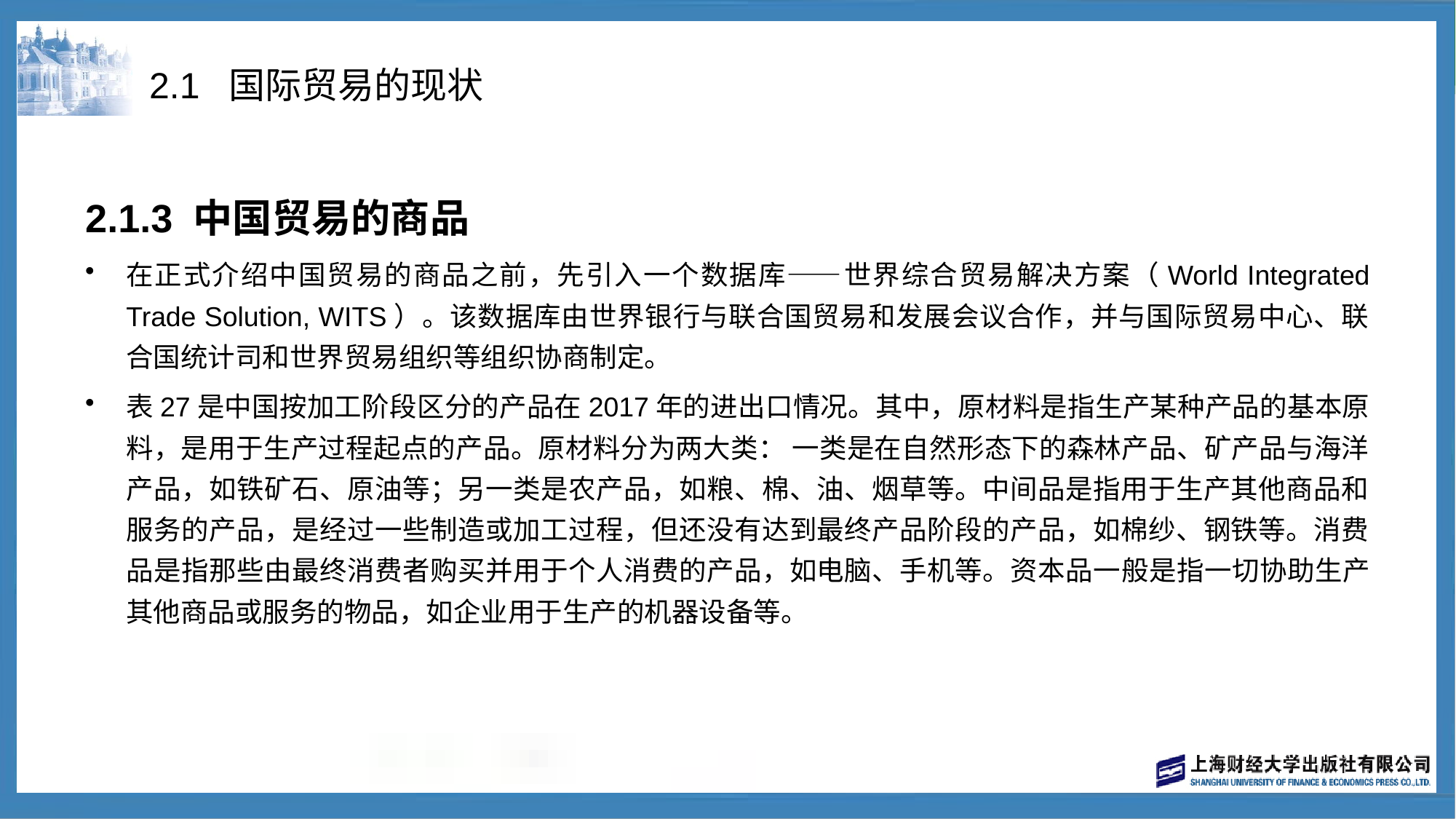

# 2.1  国际贸易的现状
2.1.3 中国贸易的商品
在正式介绍中国贸易的商品之前，先引入一个数据库——世界综合贸易解决方案（World Integrated Trade Solution, WITS）。该数据库由世界银行与联合国贸易和发展会议合作，并与国际贸易中心、联合国统计司和世界贸易组织等组织协商制定。
表27是中国按加工阶段区分的产品在2017年的进出口情况。其中，原材料是指生产某种产品的基本原料，是用于生产过程起点的产品。原材料分为两大类： 一类是在自然形态下的森林产品、矿产品与海洋产品，如铁矿石、原油等；另一类是农产品，如粮、棉、油、烟草等。中间品是指用于生产其他商品和服务的产品，是经过一些制造或加工过程，但还没有达到最终产品阶段的产品，如棉纱、钢铁等。消费品是指那些由最终消费者购买并用于个人消费的产品，如电脑、手机等。资本品一般是指一切协助生产其他商品或服务的物品，如企业用于生产的机器设备等。